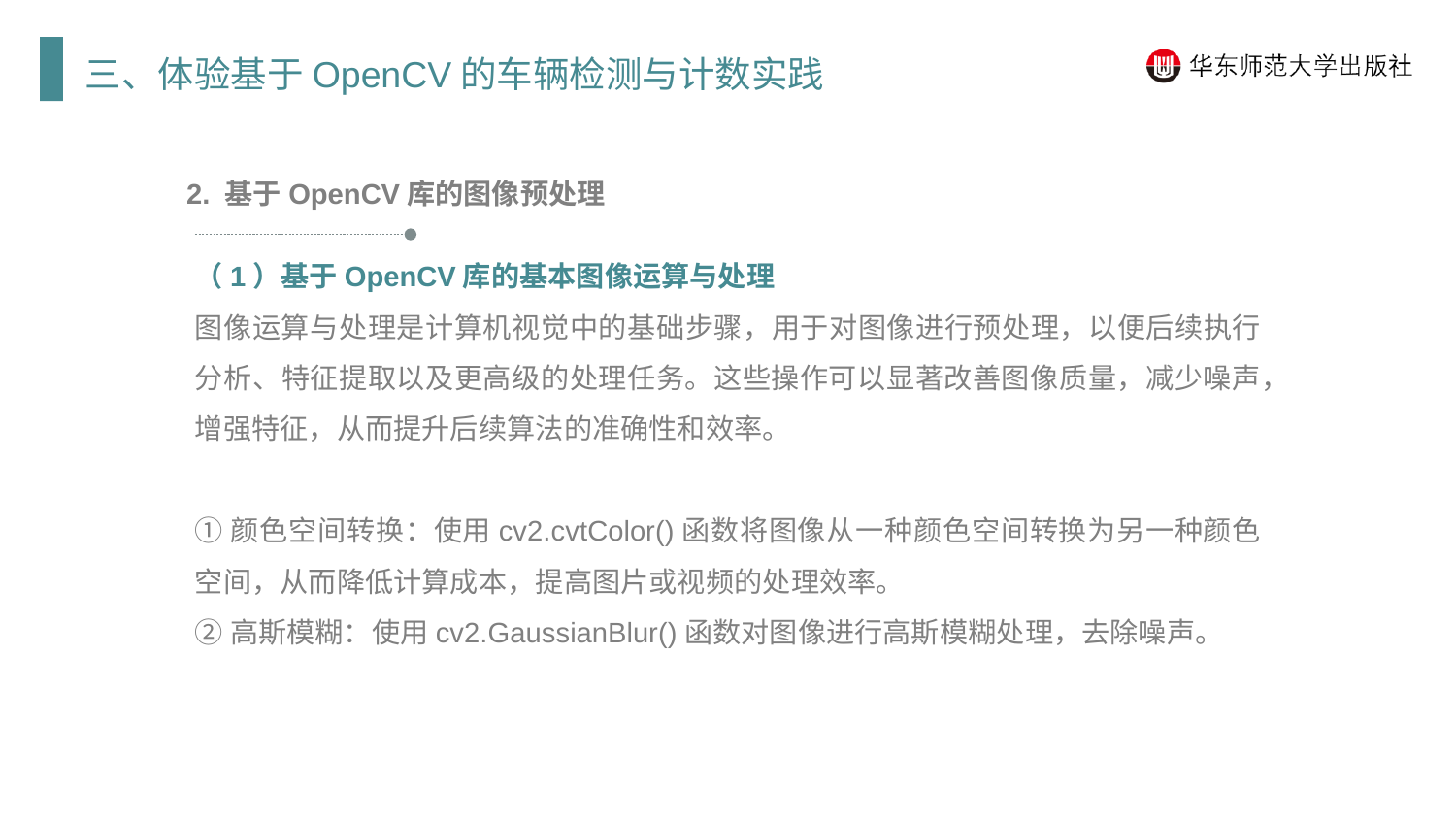

三、体验基于OpenCV的车辆检测与计数实践
2. 基于OpenCV库的图像预处理
（1）基于OpenCV库的基本图像运算与处理
图像运算与处理是计算机视觉中的基础步骤，用于对图像进行预处理，以便后续执行分析、特征提取以及更高级的处理任务。这些操作可以显著改善图像质量，减少噪声，增强特征，从而提升后续算法的准确性和效率。

①颜色空间转换：使用cv2.cvtColor()函数将图像从一种颜色空间转换为另一种颜色空间，从而降低计算成本，提高图片或视频的处理效率。
②高斯模糊：使用cv2.GaussianBlur()函数对图像进行高斯模糊处理，去除噪声。